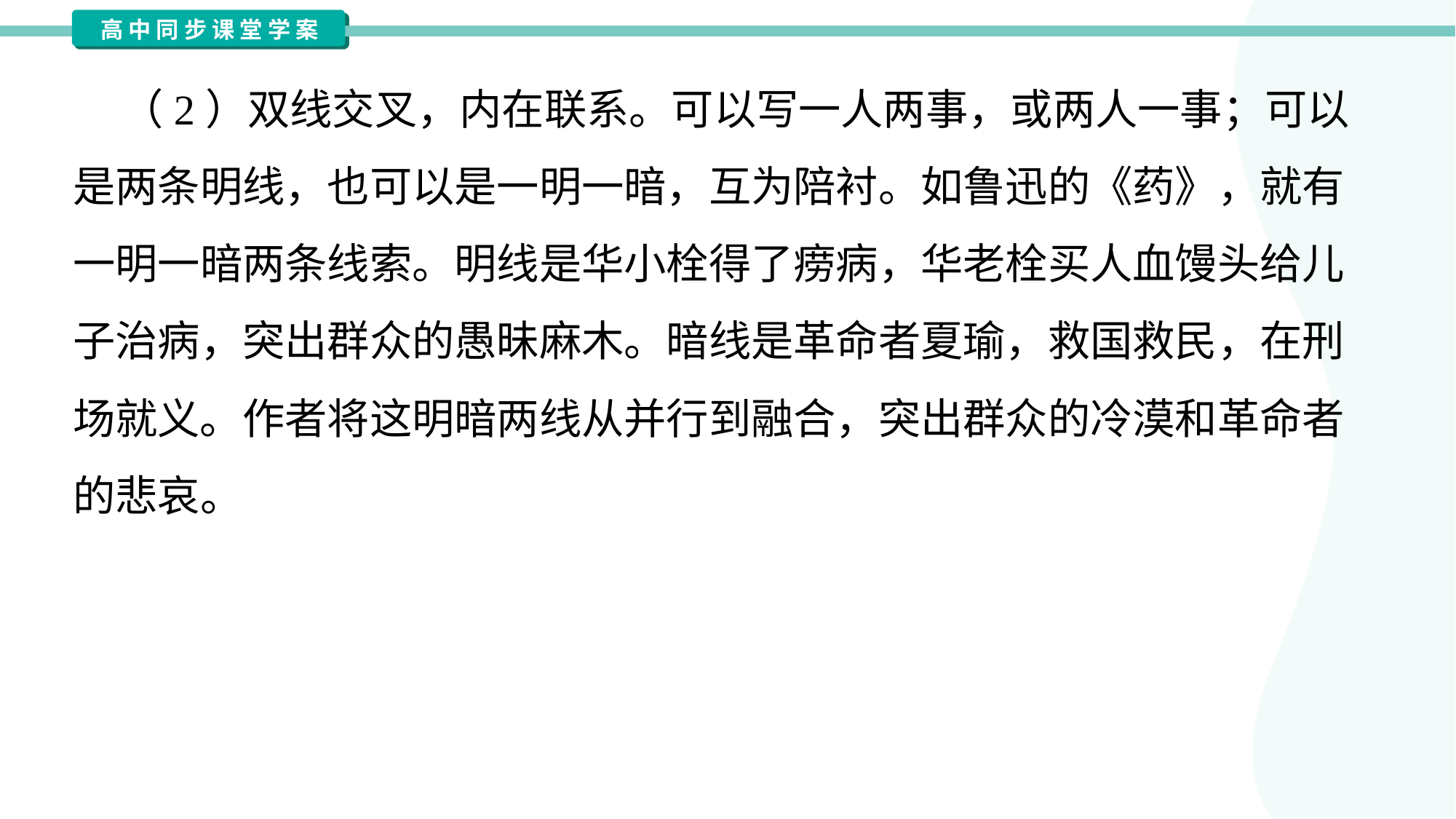

（2）双线交叉，内在联系。可以写一人两事，或两人一事；可以
是两条明线，也可以是一明一暗，互为陪衬。如鲁迅的《药》，就有
一明一暗两条线索。明线是华小栓得了痨病，华老栓买人血馒头给儿
子治病，突出群众的愚昧麻木。暗线是革命者夏瑜，救国救民，在刑
场就义。作者将这明暗两线从并行到融合，突出群众的冷漠和革命者
的悲哀。